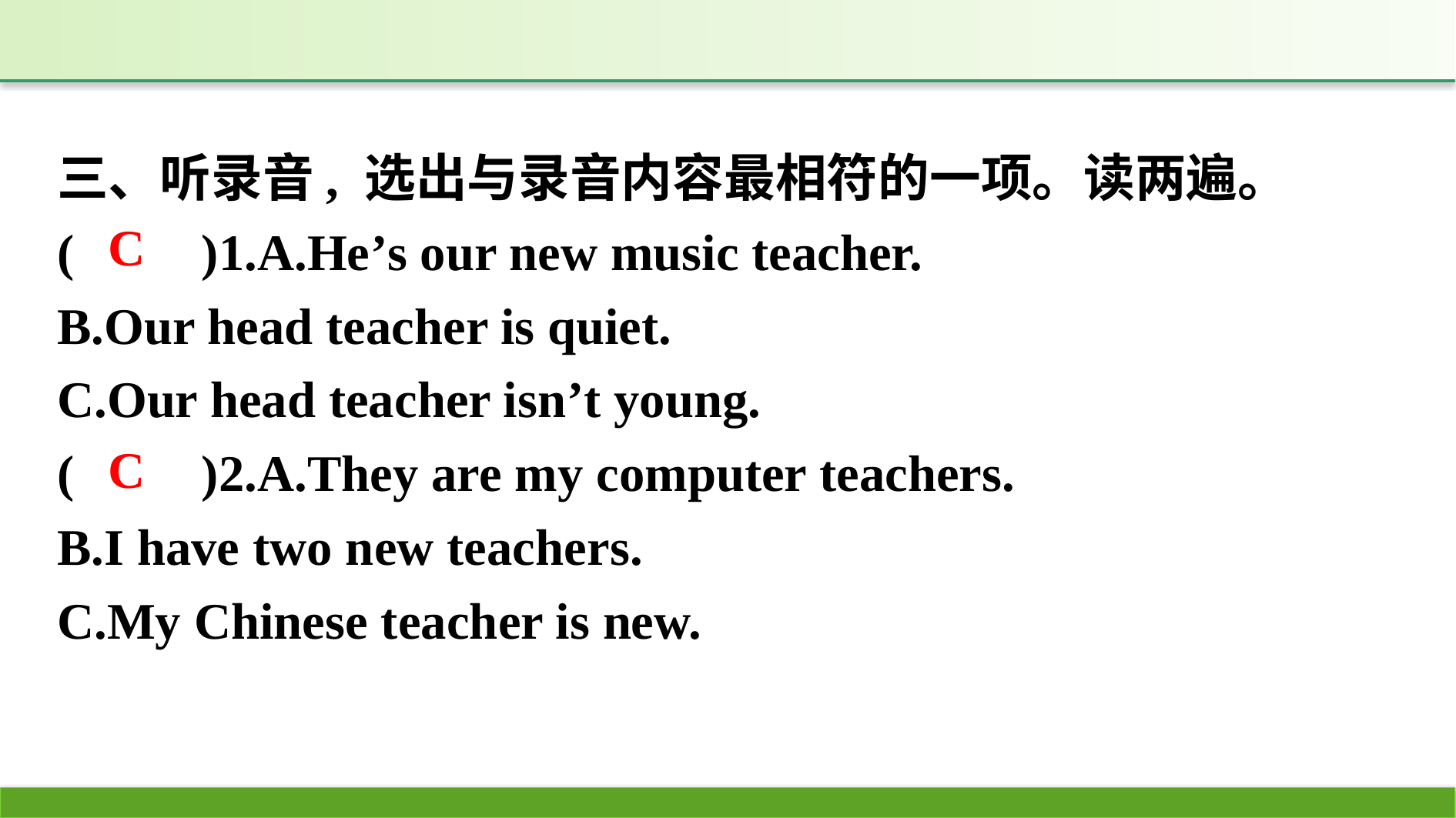

三、听录音, 选出与录音内容最相符的一项。读两遍。
(　　)1.A.He’s our new music teacher.
B.Our head teacher is quiet.
C.Our head teacher isn’t young.
(　　)2.A.They are my computer teachers.
B.I have two new teachers.
C.My Chinese teacher is new.
C
C